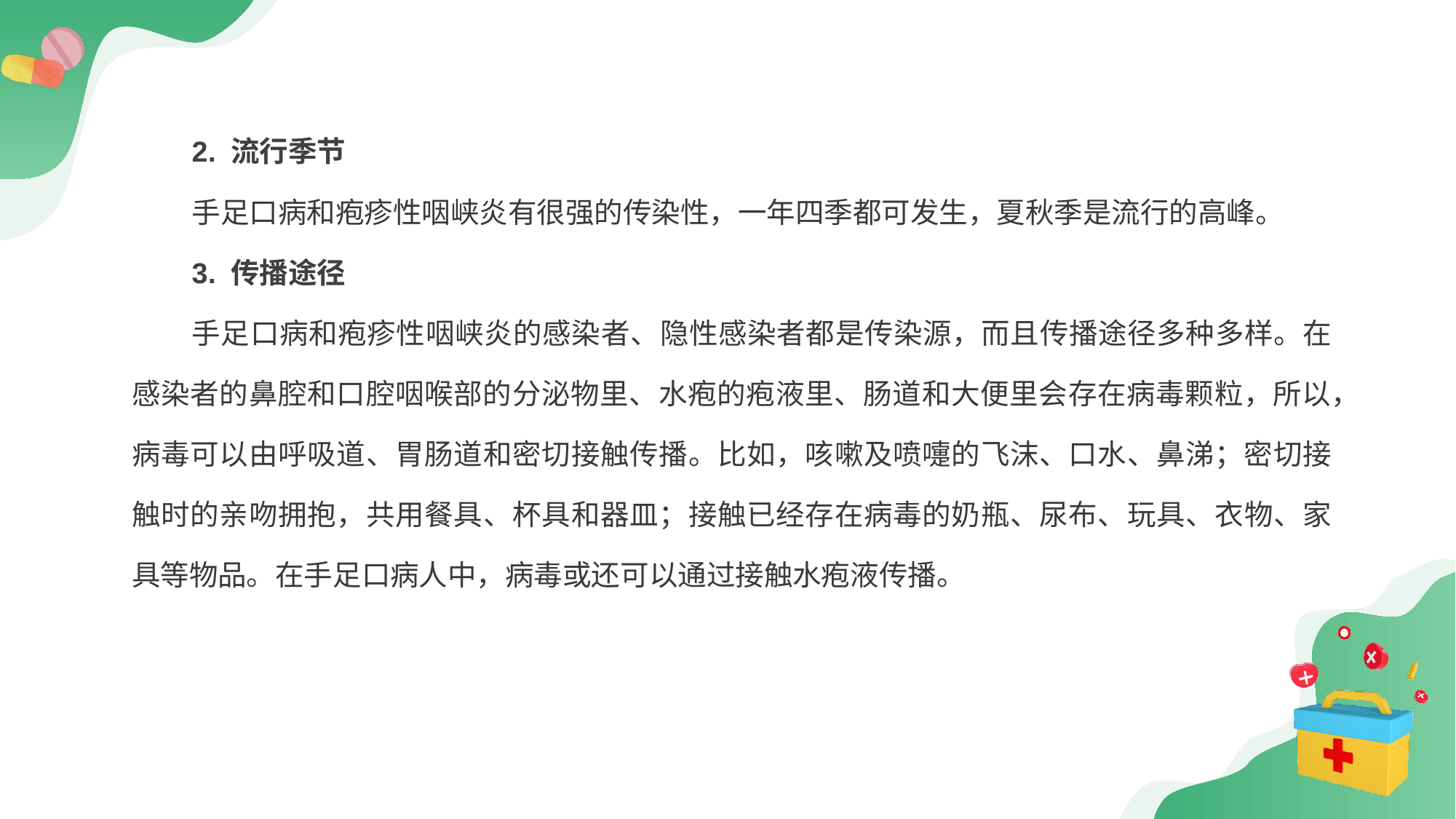

2. 流行季节
手足口病和疱疹性咽峡炎有很强的传染性，一年四季都可发生，夏秋季是流行的高峰。
3. 传播途径
手足口病和疱疹性咽峡炎的感染者、隐性感染者都是传染源，而且传播途径多种多样。在感染者的鼻腔和口腔咽喉部的分泌物里、水疱的疱液里、肠道和大便里会存在病毒颗粒，所以，病毒可以由呼吸道、胃肠道和密切接触传播。比如，咳嗽及喷嚏的飞沫、口水、鼻涕；密切接触时的亲吻拥抱，共用餐具、杯具和器皿；接触已经存在病毒的奶瓶、尿布、玩具、衣物、家具等物品。在手足口病人中，病毒或还可以通过接触水疱液传播。